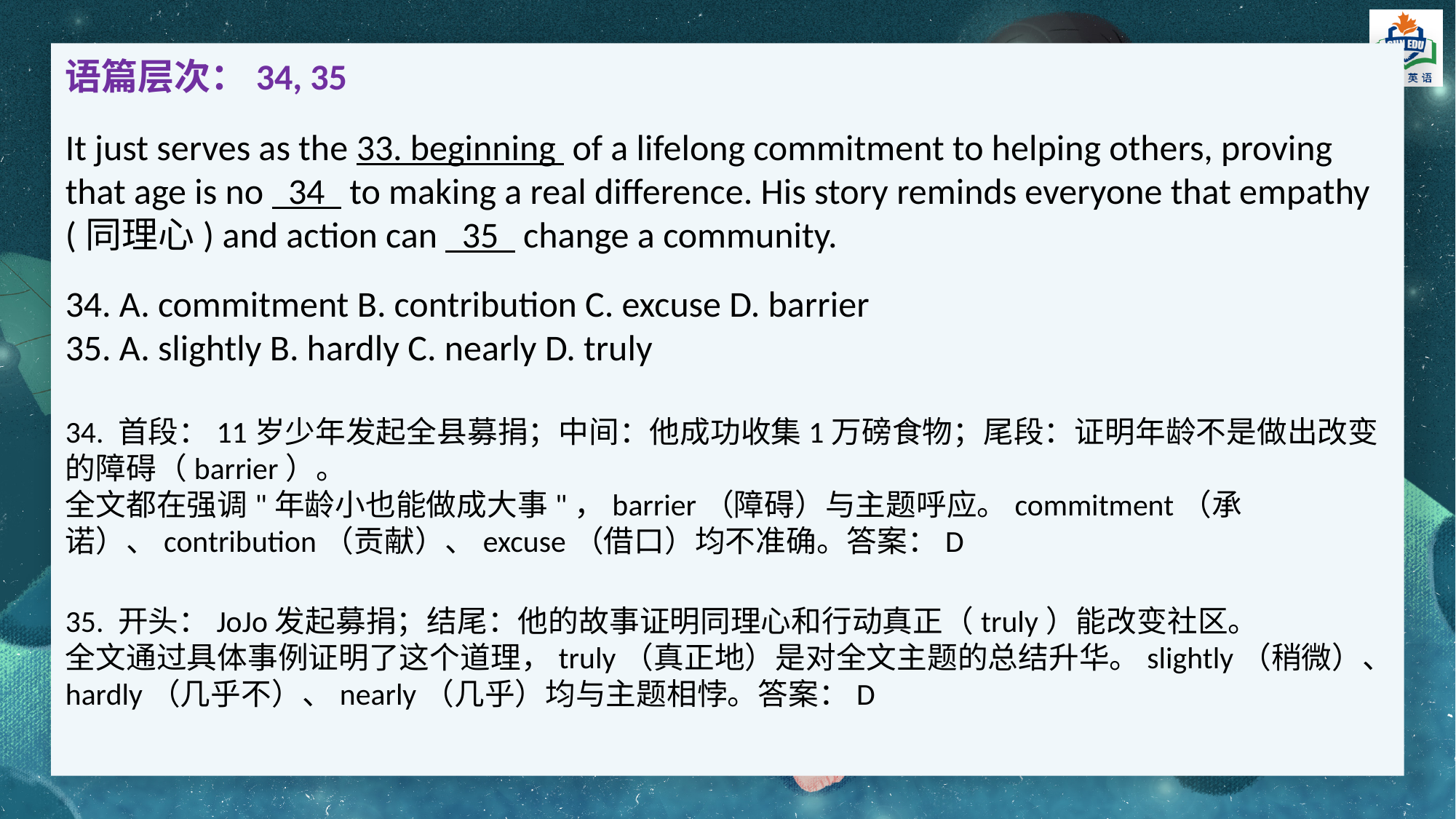

语篇层次：34, 35
It just serves as the 33. beginning  of a lifelong commitment to helping others, proving that age is no   34   to making a real difference. His story reminds everyone that empathy (同理心) and action can   35   change a community.

34. A. commitment B. contribution C. excuse D. barrier
35. A. slightly B. hardly C. nearly D. truly
34. 首段：11岁少年发起全县募捐；中间：他成功收集1万磅食物；尾段：证明年龄不是做出改变的障碍（barrier）。
全文都在强调"年龄小也能做成大事"，barrier（障碍）与主题呼应。commitment（承诺）、contribution（贡献）、excuse（借口）均不准确。答案：D
35. 开头：JoJo发起募捐；结尾：他的故事证明同理心和行动真正（truly）能改变社区。
全文通过具体事例证明了这个道理，truly（真正地）是对全文主题的总结升华。slightly（稍微）、hardly（几乎不）、nearly（几乎）均与主题相悖。答案：D